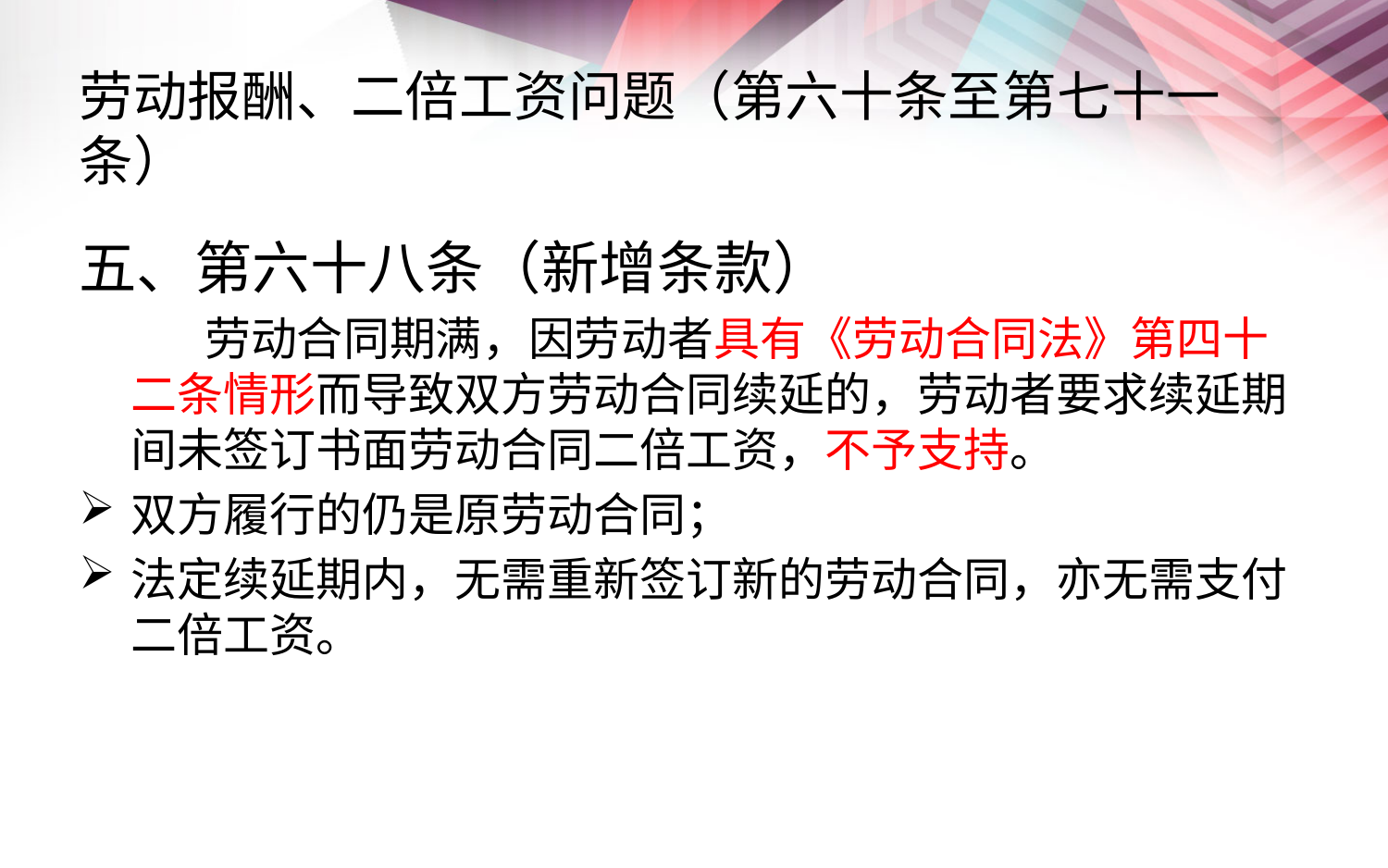

# 劳动报酬、二倍工资问题（第六十条至第七十一条）
五、第六十八条（新增条款）
           劳动合同期满，因劳动者具有《劳动合同法》第四十二条情形而导致双方劳动合同续延的，劳动者要求续延期间未签订书面劳动合同二倍工资，不予支持。
双方履行的仍是原劳动合同；
法定续延期内，无需重新签订新的劳动合同，亦无需支付二倍工资。